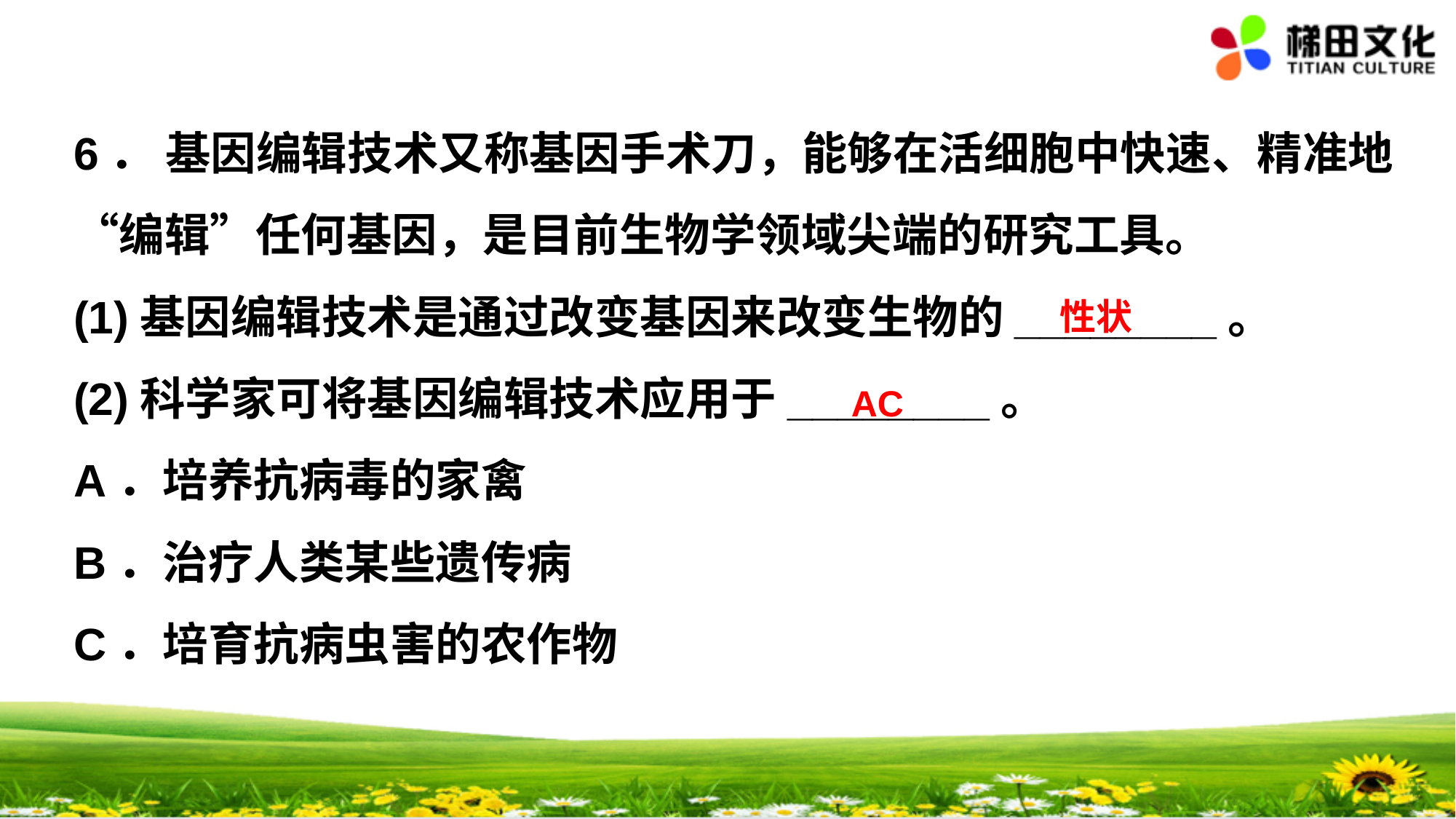

6． 基因编辑技术又称基因手术刀，能够在活细胞中快速、精准地“编辑”任何基因，是目前生物学领域尖端的研究工具。
(1)基因编辑技术是通过改变基因来改变生物的________。
(2)科学家可将基因编辑技术应用于________。
A．培养抗病毒的家禽
B．治疗人类某些遗传病
C．培育抗病虫害的农作物
性状
AC